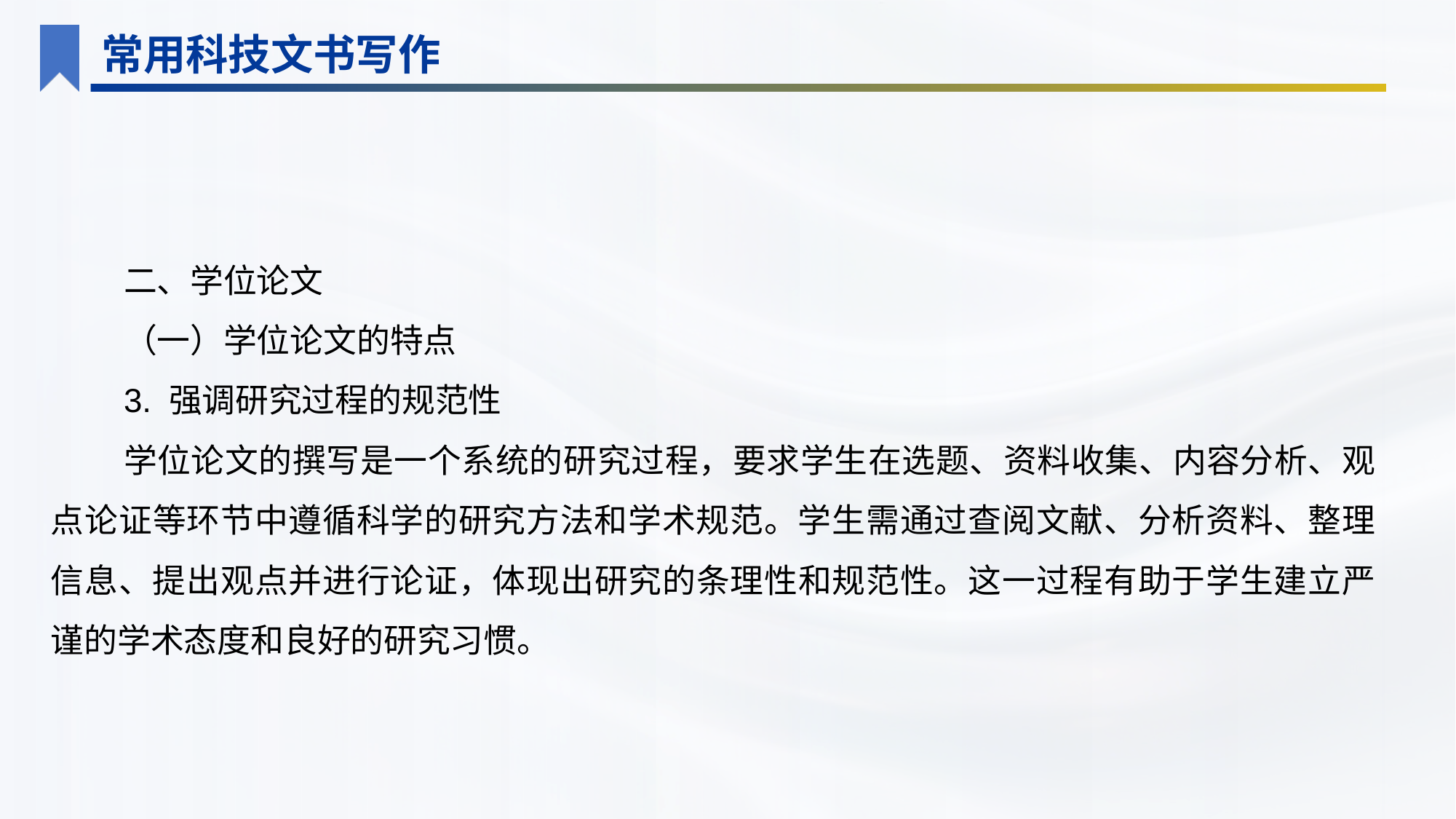

常用科技文书写作
二、学位论文
（一）学位论文的特点
3. 强调研究过程的规范性
学位论文的撰写是一个系统的研究过程，要求学生在选题、资料收集、内容分析、观点论证等环节中遵循科学的研究方法和学术规范。学生需通过查阅文献、分析资料、整理信息、提出观点并进行论证，体现出研究的条理性和规范性。这一过程有助于学生建立严谨的学术态度和良好的研究习惯。